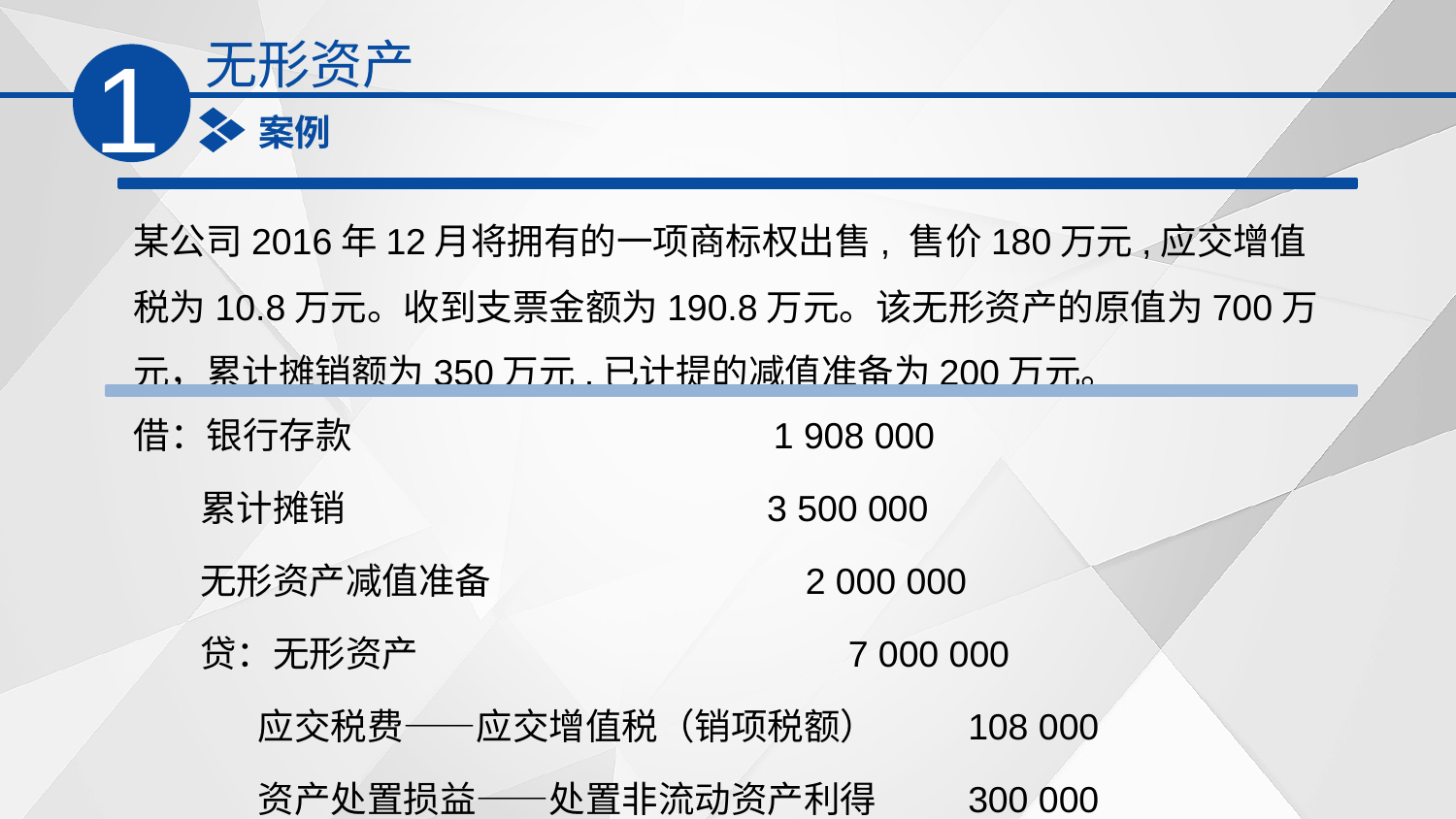

无形资产
1

案例

某公司2016年12月将拥有的一项商标权出售, 售价180万元,应交增值税为10.8万元。收到支票金额为190.8万元。该无形资产的原值为700万元，累计摊销额为350万元,已计提的减值准备为200万元。
借：银行存款                                                  1 908 000
       累计摊销                                                  3 500 000
       无形资产减值准备                                     2 000 000
       贷：无形资产                                                   7 000 000
              应交税费——应交增值税（销项税额）          108 000
              资产处置损益——处置非流动资产利得          300 000